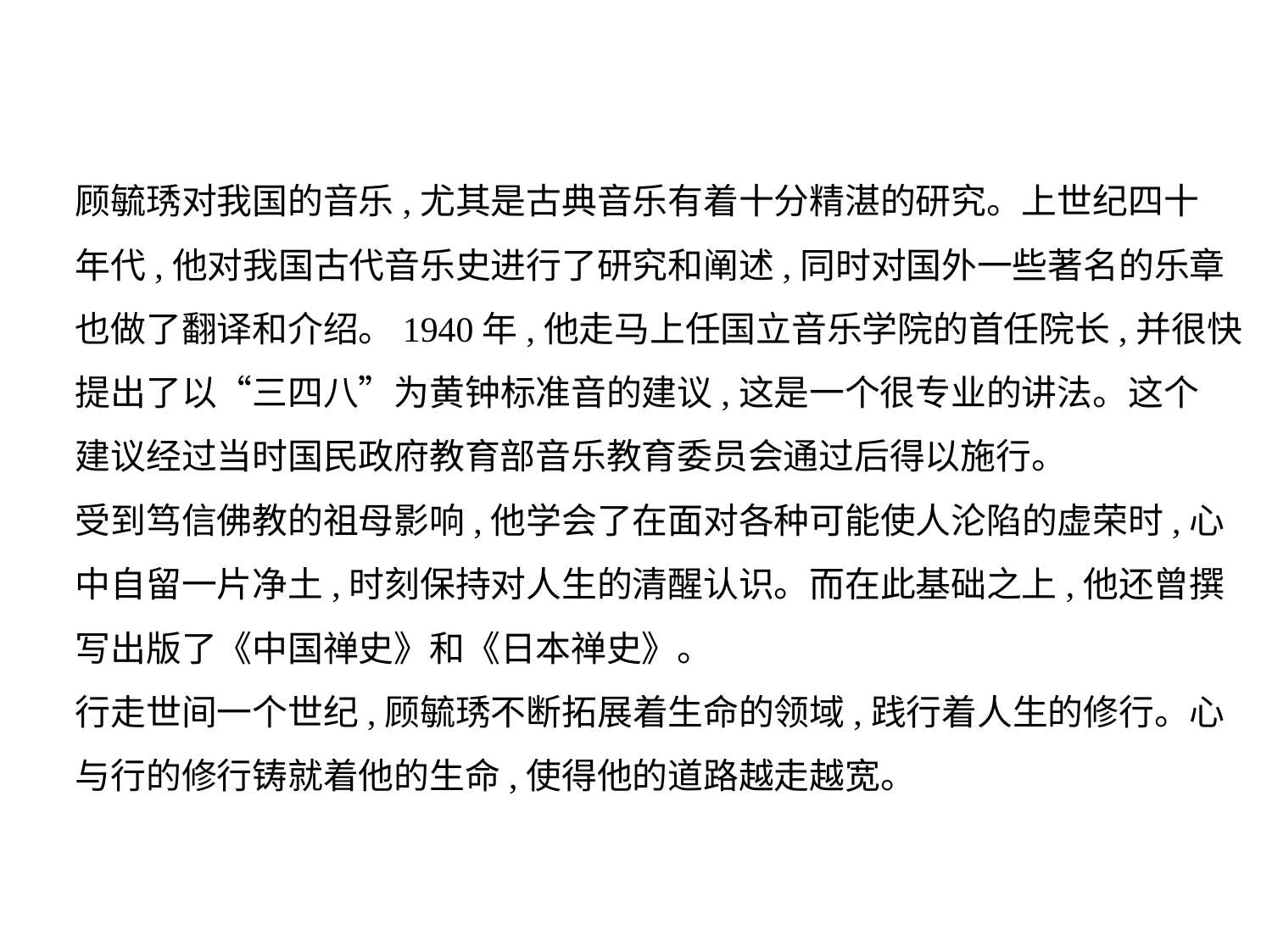

顾毓琇对我国的音乐,尤其是古典音乐有着十分精湛的研究。上世纪四十
年代,他对我国古代音乐史进行了研究和阐述,同时对国外一些著名的乐章
也做了翻译和介绍。1940年,他走马上任国立音乐学院的首任院长,并很快
提出了以“三四八”为黄钟标准音的建议,这是一个很专业的讲法。这个
建议经过当时国民政府教育部音乐教育委员会通过后得以施行。
受到笃信佛教的祖母影响,他学会了在面对各种可能使人沦陷的虚荣时,心
中自留一片净土,时刻保持对人生的清醒认识。而在此基础之上,他还曾撰
写出版了《中国禅史》和《日本禅史》。
行走世间一个世纪,顾毓琇不断拓展着生命的领域,践行着人生的修行。心
与行的修行铸就着他的生命,使得他的道路越走越宽。